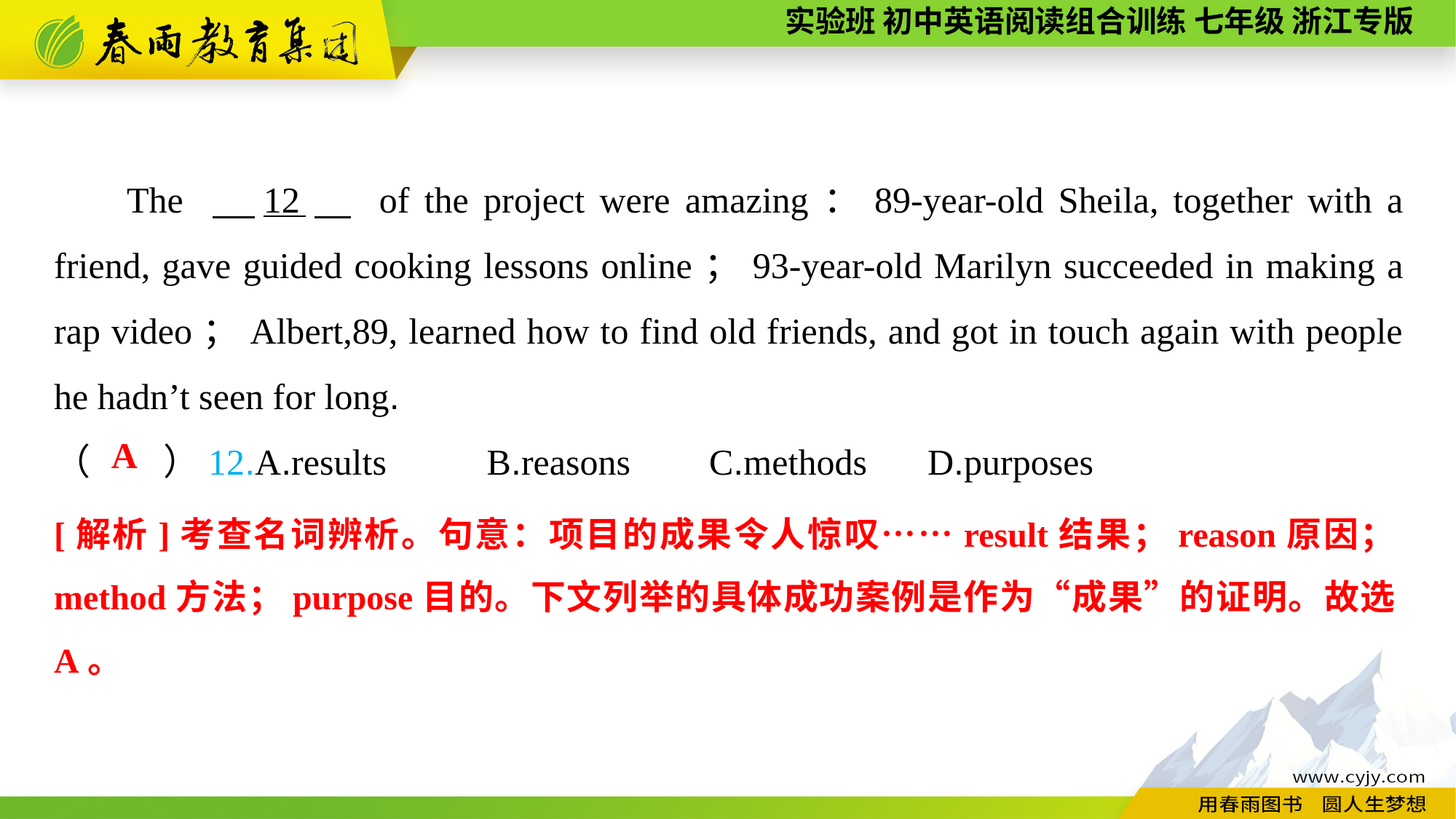

The 　12　 of the project were amazing：89-year-old Sheila, together with a friend, gave guided cooking lessons online；93-year-old Marilyn succeeded in making a rap video；Albert,89, learned how to find old friends, and got in touch again with people he hadn’t seen for long.
（　　）12.A.results           B.reasons	C.methods	D.purposes
A
[解析]考查名词辨析。句意：项目的成果令人惊叹……result结果；reason原因；method方法；purpose目的。下文列举的具体成功案例是作为“成果”的证明。故选A。